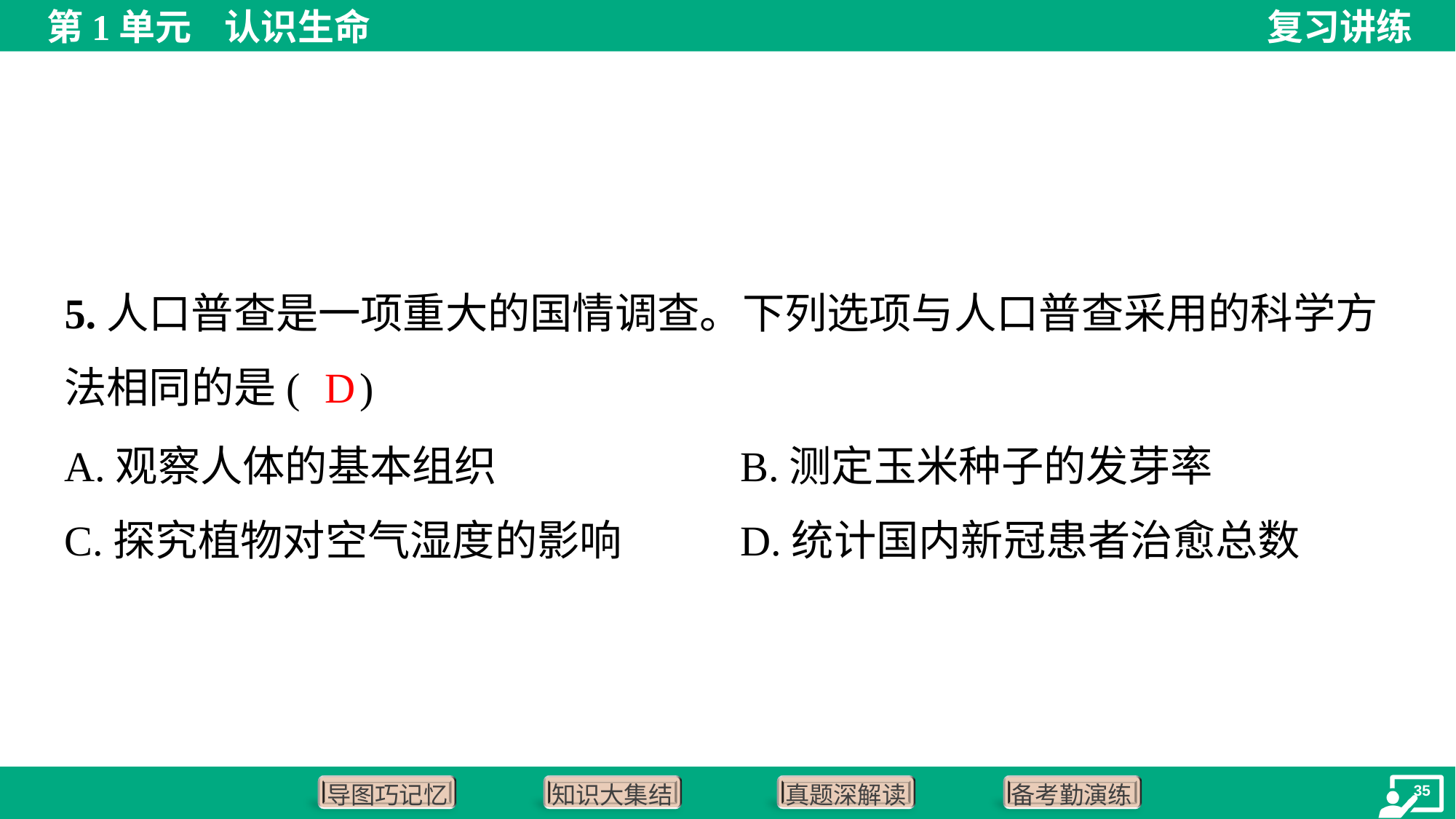

5.人口普查是一项重大的国情调查。下列选项与人口普查采用的科学方
法相同的是(     )
D
A.观察人体的基本组织	B.测定玉米种子的发芽率
C.探究植物对空气湿度的影响	D.统计国内新冠患者治愈总数